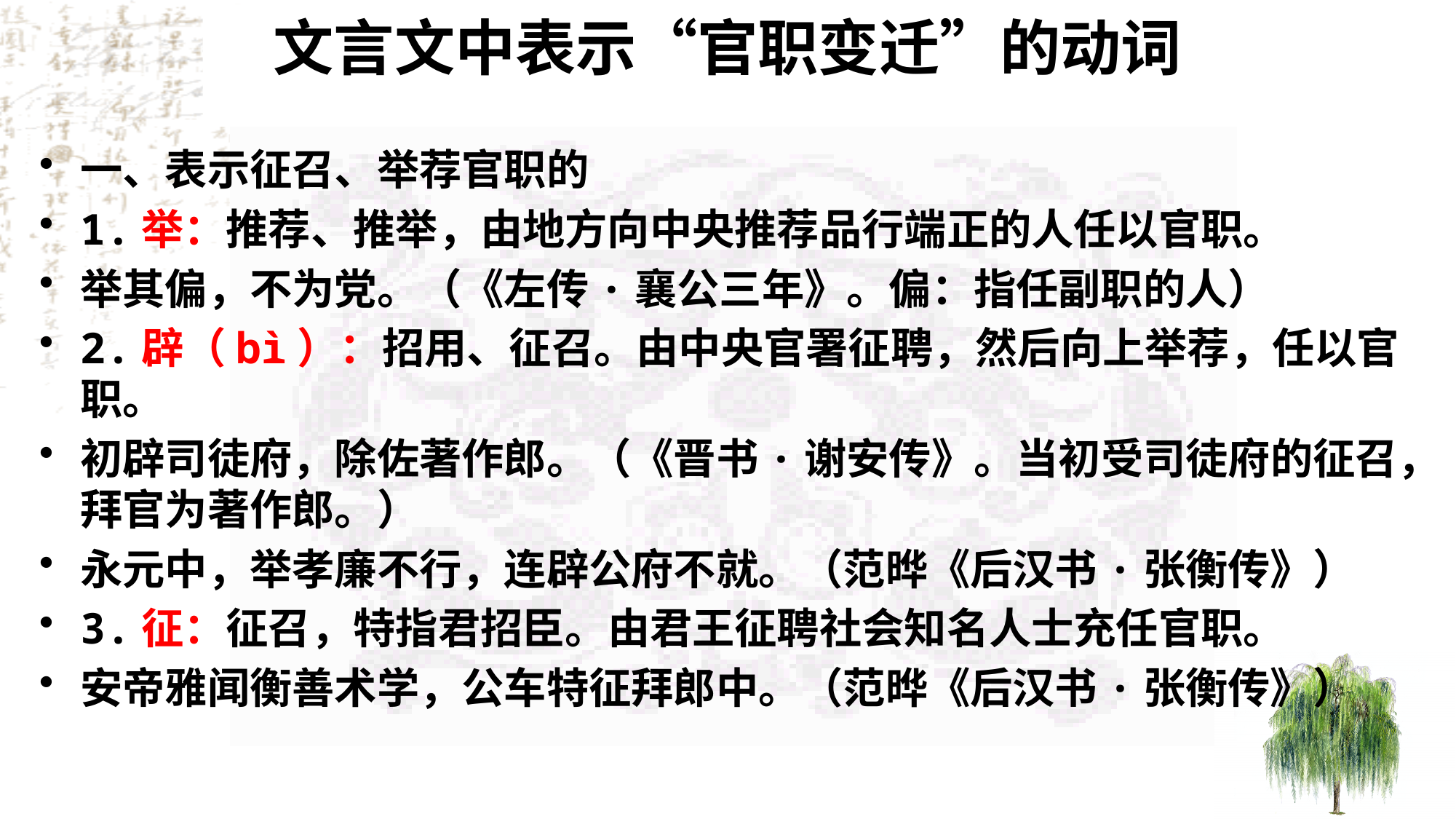

# 文言文中表示“官职变迁”的动词

一、表示征召、举荐官职的
1.举：推荐、推举，由地方向中央推荐品行端正的人任以官职。
举其偏，不为党。（《左传·襄公三年》。偏：指任副职的人）
2.辟（bì）：招用、征召。由中央官署征聘，然后向上举荐，任以官职。
初辟司徒府，除佐著作郎。（《晋书·谢安传》。当初受司徒府的征召，拜官为著作郎。）
永元中，举孝廉不行，连辟公府不就。（范晔《后汉书·张衡传》）
3.征：征召，特指君招臣。由君王征聘社会知名人士充任官职。
安帝雅闻衡善术学，公车特征拜郎中。（范晔《后汉书·张衡传》）